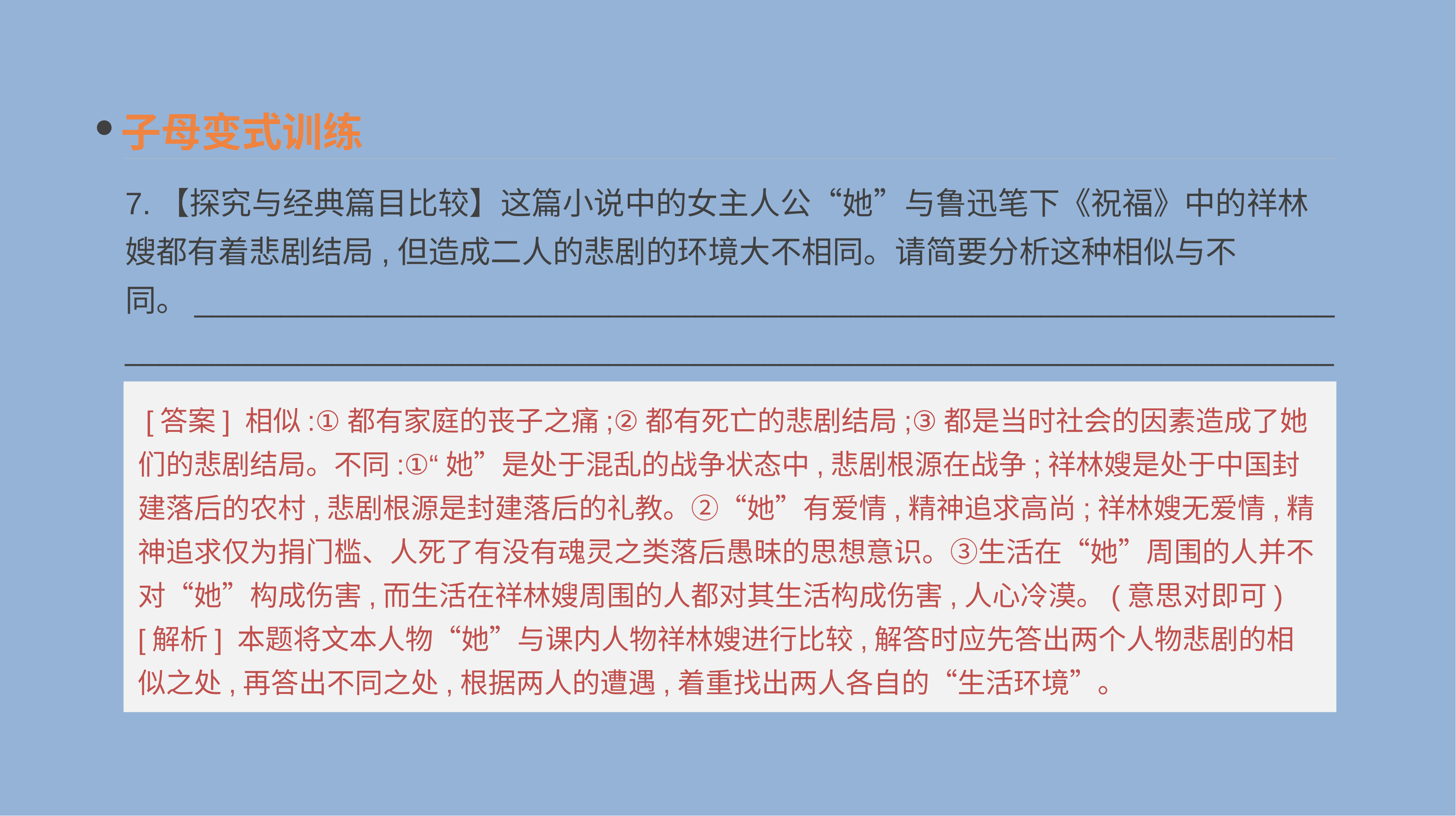

子母变式训练

7.【探究与经典篇目比较】这篇小说中的女主人公“她”与鲁迅笔下《祝福》中的祥林嫂都有着悲剧结局,但造成二人的悲剧的环境大不相同。请简要分析这种相似与不同。____________________________________________________________________________________________________________________________________________________________________________

 [答案] 相似:①都有家庭的丧子之痛;②都有死亡的悲剧结局;③都是当时社会的因素造成了她们的悲剧结局。不同:①“她”是处于混乱的战争状态中,悲剧根源在战争;祥林嫂是处于中国封建落后的农村,悲剧根源是封建落后的礼教。②“她”有爱情,精神追求高尚;祥林嫂无爱情,精神追求仅为捐门槛、人死了有没有魂灵之类落后愚昧的思想意识。③生活在“她”周围的人并不对“她”构成伤害,而生活在祥林嫂周围的人都对其生活构成伤害,人心冷漠。(意思对即可)
[解析] 本题将文本人物“她”与课内人物祥林嫂进行比较,解答时应先答出两个人物悲剧的相似之处,再答出不同之处,根据两人的遭遇,着重找出两人各自的“生活环境”。